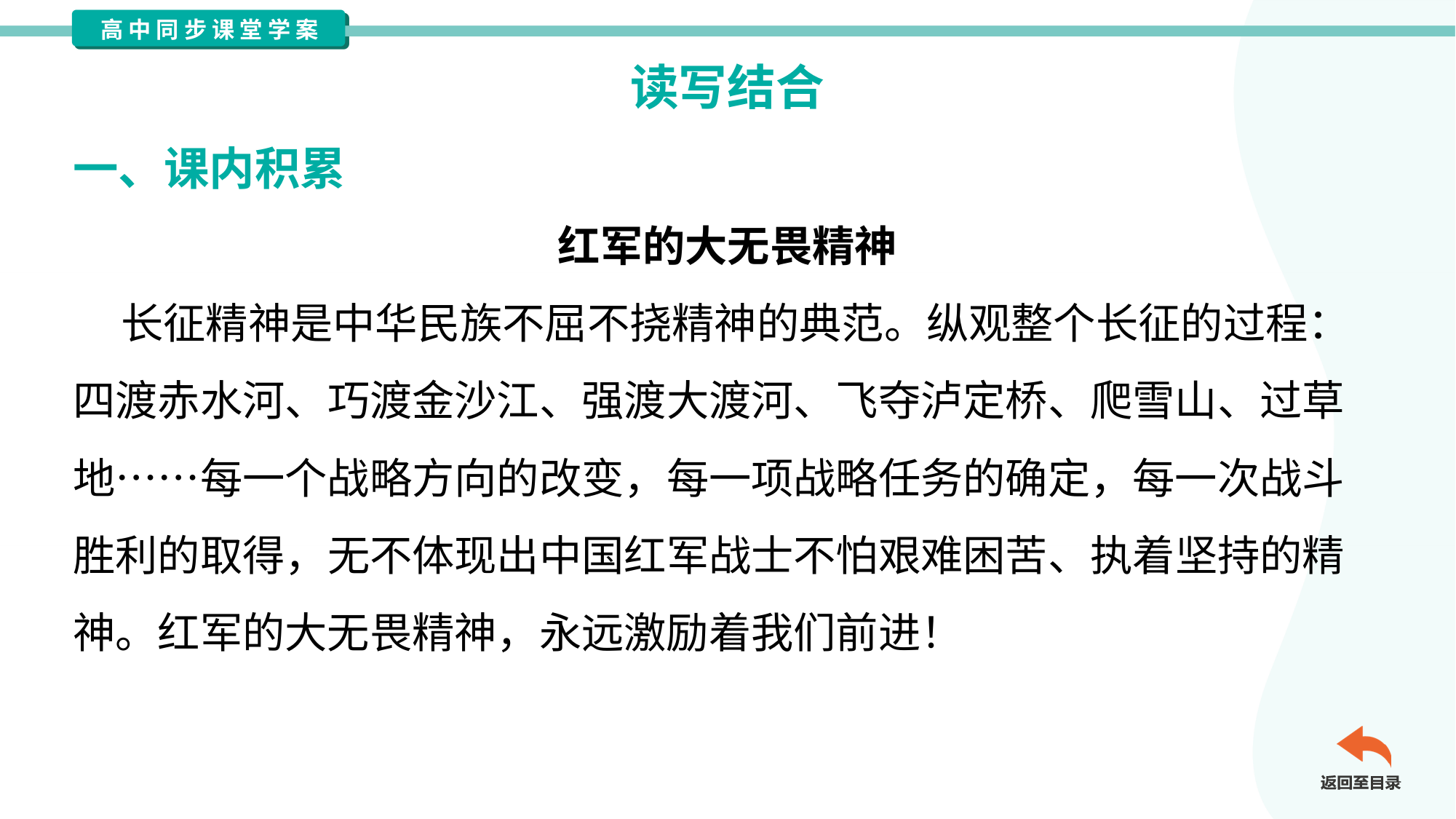

读写结合
一、课内积累
红军的大无畏精神
    长征精神是中华民族不屈不挠精神的典范。纵观整个长征的过程：
四渡赤水河、巧渡金沙江、强渡大渡河、飞夺泸定桥、爬雪山、过草
地……每一个战略方向的改变，每一项战略任务的确定，每一次战斗
胜利的取得，无不体现出中国红军战士不怕艰难困苦、执着坚持的精
神。红军的大无畏精神，永远激励着我们前进！